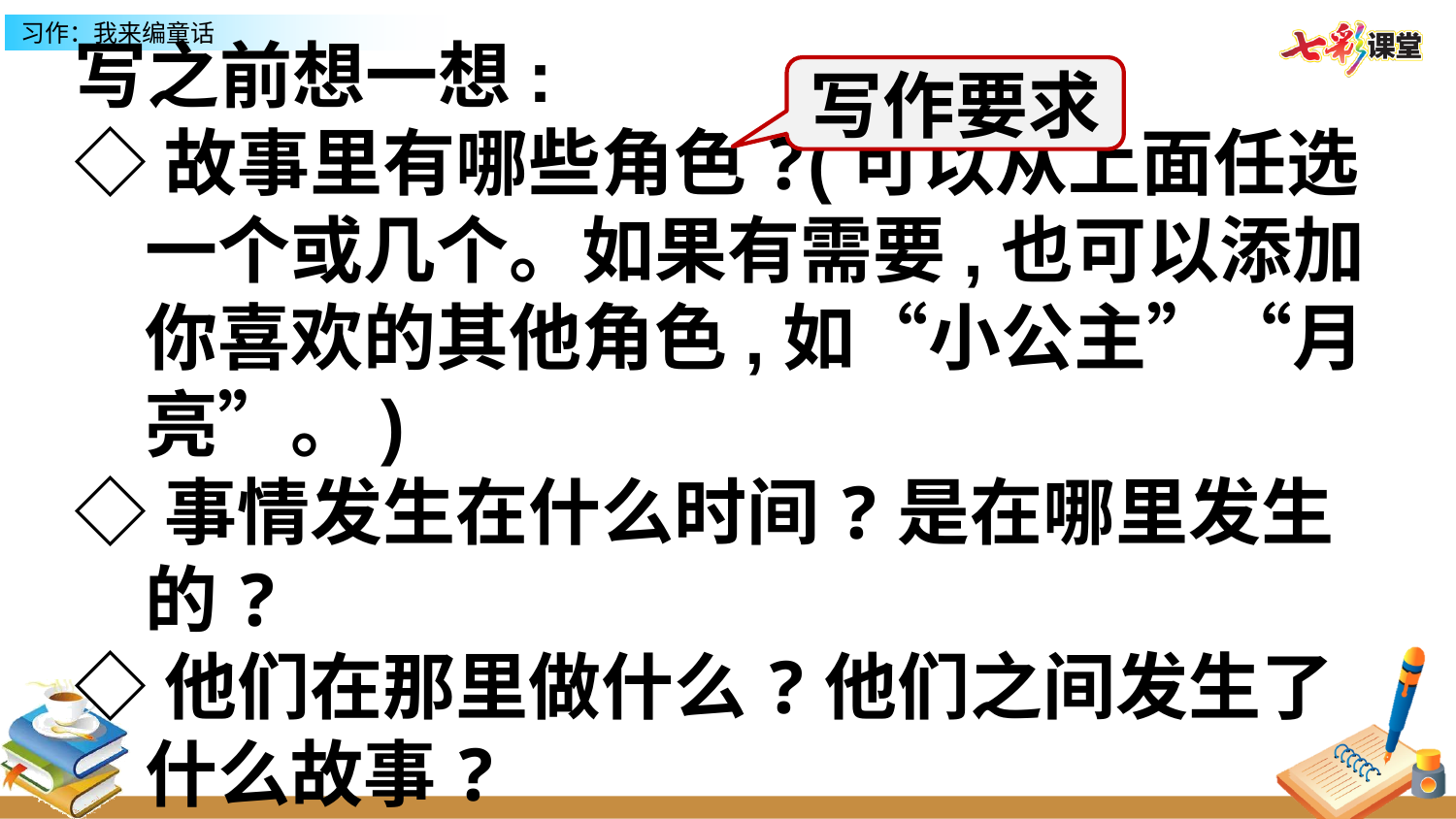

写作要求
写之前想一想:
◇故事里有哪些角色?(可以从上面任选一个或几个。如果有需要,也可以添加你喜欢的其他角色,如“小公主”“月亮”。)
◇事情发生在什么时间?是在哪里发生的?
◇他们在那里做什么?他们之间发生了什么故事?